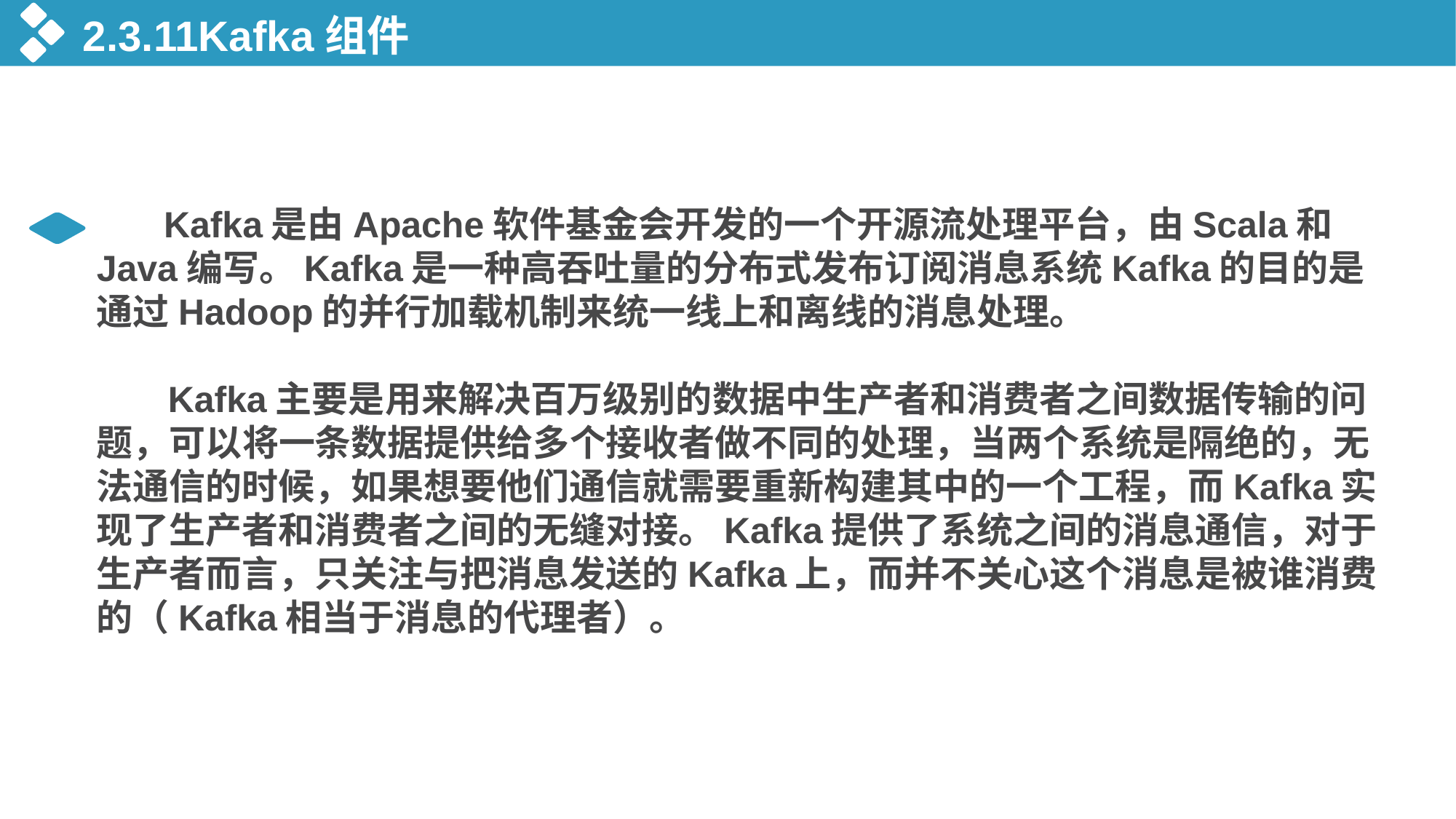

2.3.11Kafka组件
        Kafka是由Apache软件基金会开发的一个开源流处理平台，由Scala和Java编写。Kafka是一种高吞吐量的分布式发布订阅消息系统Kafka的目的是通过Hadoop的并行加载机制来统一线上和离线的消息处理。

       Kafka主要是用来解决百万级别的数据中生产者和消费者之间数据传输的问题，可以将一条数据提供给多个接收者做不同的处理，当两个系统是隔绝的，无法通信的时候，如果想要他们通信就需要重新构建其中的一个工程，而Kafka实现了生产者和消费者之间的无缝对接。Kafka提供了系统之间的消息通信，对于生产者而言，只关注与把消息发送的Kafka上，而并不关心这个消息是被谁消费的（Kafka相当于消息的代理者）。